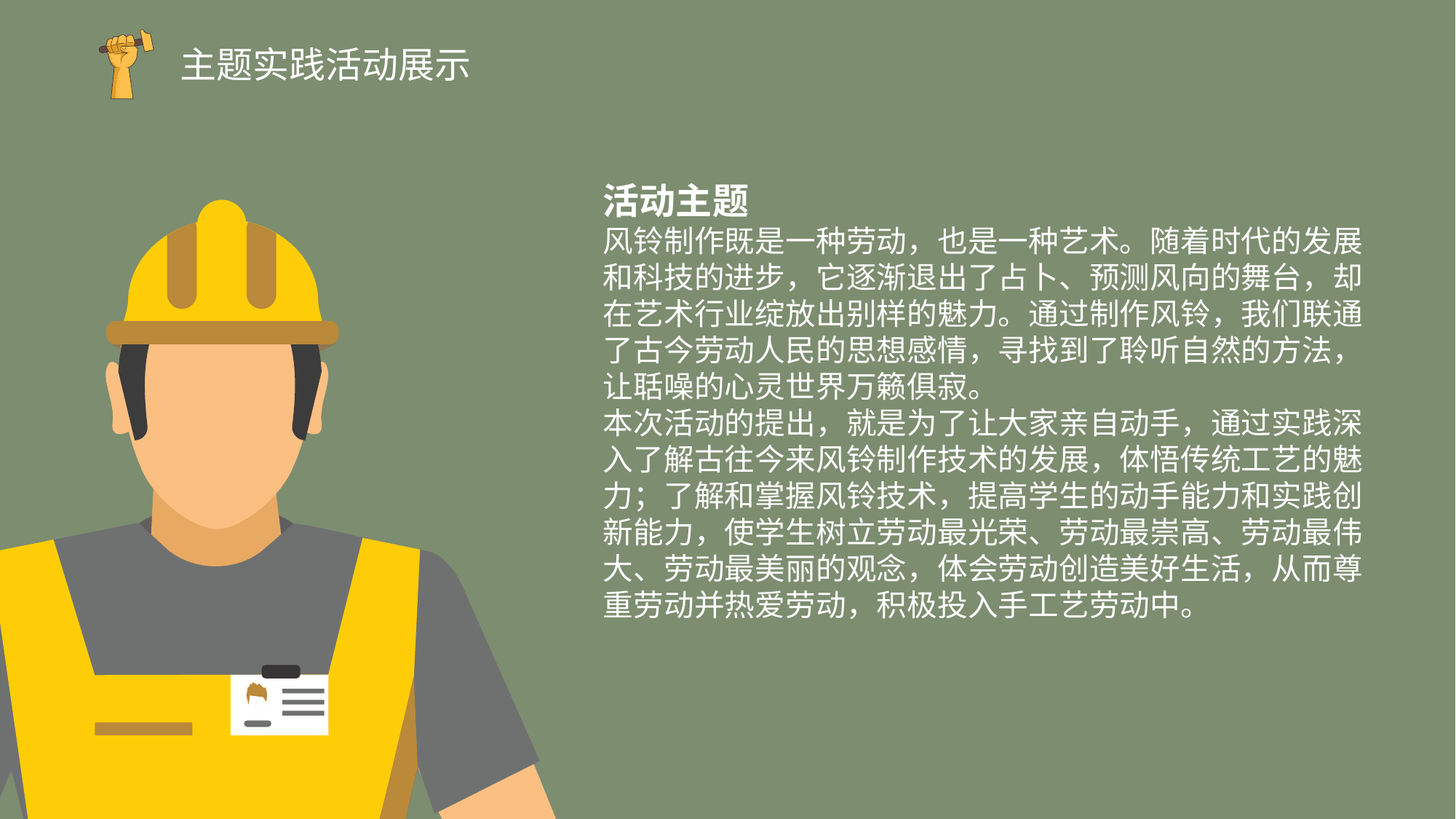

主题实践活动展示
活动主题
风铃制作既是一种劳动，也是一种艺术。随着时代的发展和科技的进步，它逐渐退出了占卜、预测风向的舞台，却在艺术行业绽放出别样的魅力。通过制作风铃，我们联通了古今劳动人民的思想感情，寻找到了聆听自然的方法，让聒噪的心灵世界万籁俱寂。
本次活动的提出，就是为了让大家亲自动手，通过实践深入了解古往今来风铃制作技术的发展，体悟传统工艺的魅力；了解和掌握风铃技术，提高学生的动手能力和实践创新能力，使学生树立劳动最光荣、劳动最崇高、劳动最伟大、劳动最美丽的观念，体会劳动创造美好生活，从而尊重劳动并热爱劳动，积极投入手工艺劳动中。